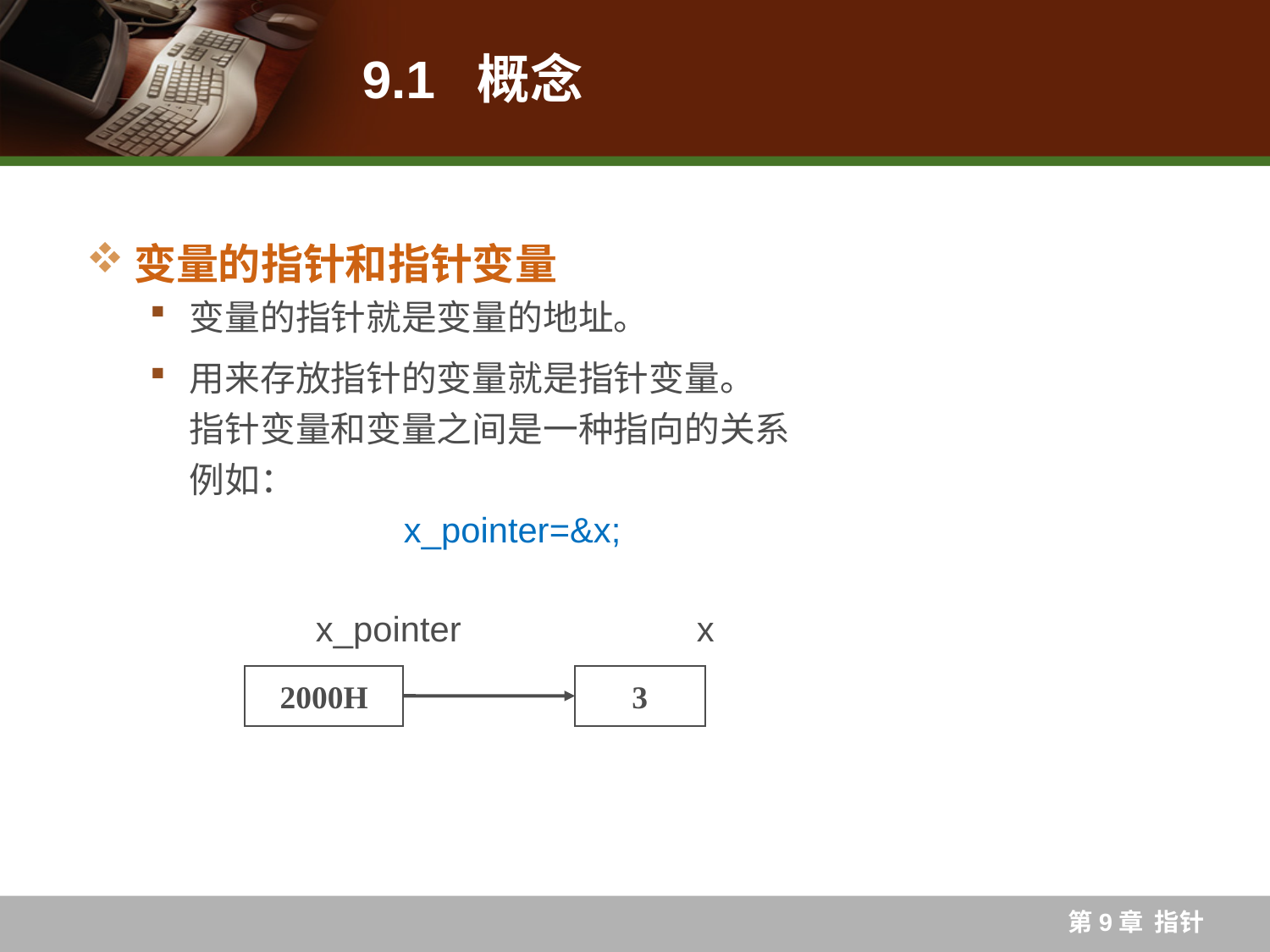

# 9.1  概念
变量的指针和指针变量
变量的指针就是变量的地址。
用来存放指针的变量就是指针变量。
指针变量和变量之间是一种指向的关系
例如：
		x_pointer=&x;

	    x_pointer		    x

2000H
3

第9章  指针